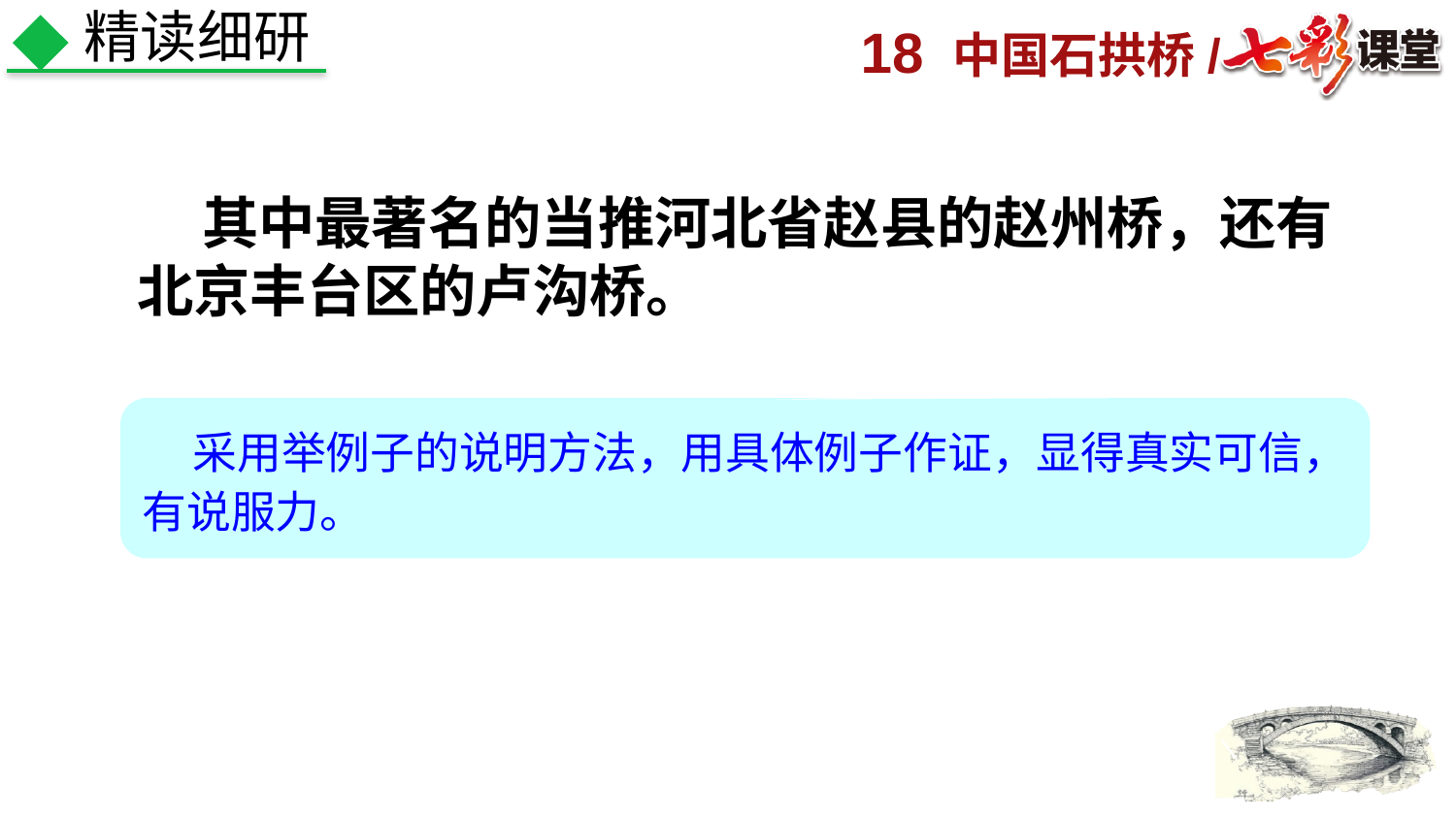

精读细研

    其中最著名的当推河北省赵县的赵州桥，还有北京丰台区的卢沟桥。
    采用举例子的说明方法，用具体例子作证，显得真实可信，有说服力。